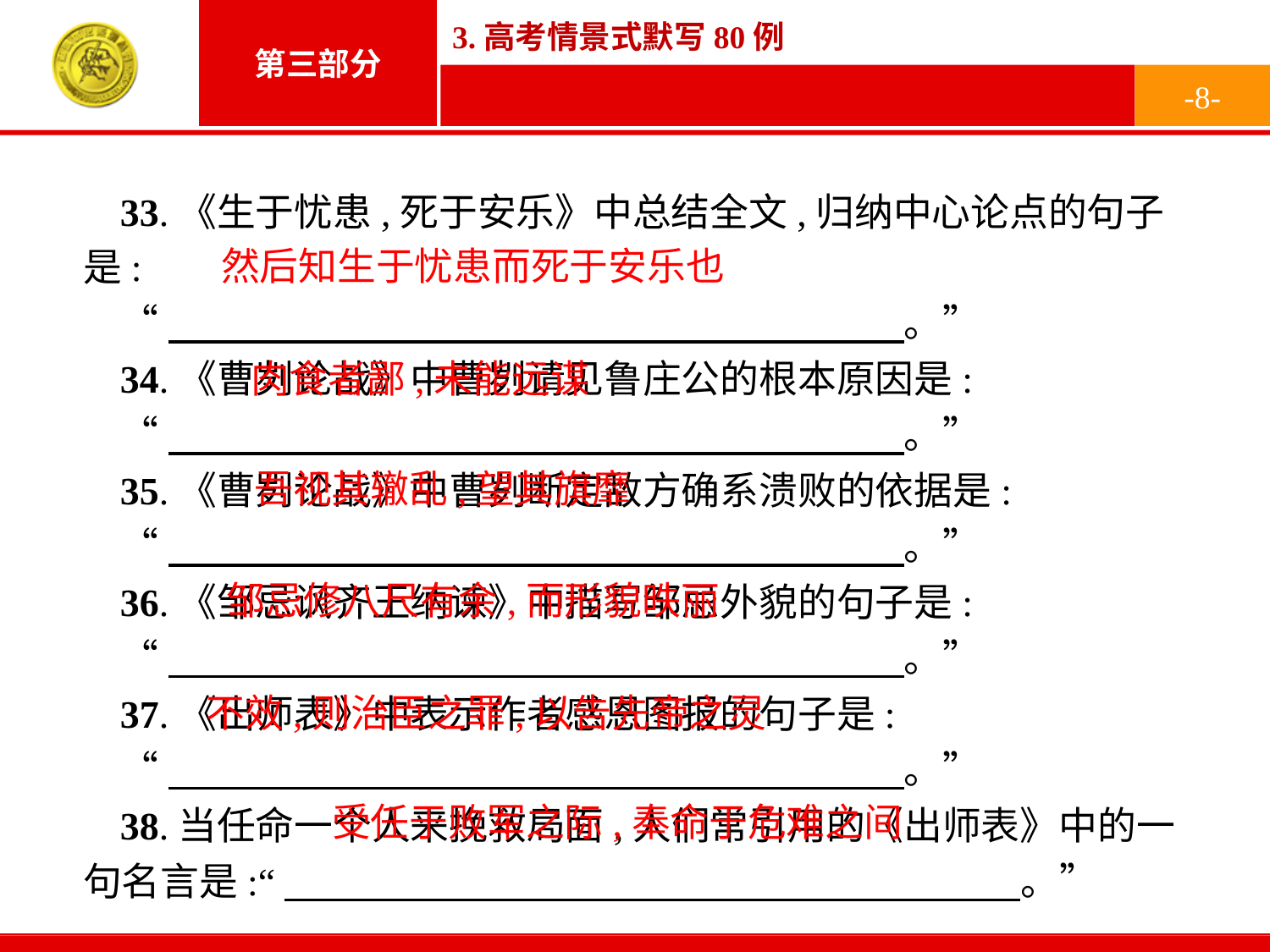

-8-
33.《生于忧患,死于安乐》中总结全文,归纳中心论点的句子是:
“　　　　　　　　　　　　　　　　　　　。”
34.《曹刿论战》中曹刿请见鲁庄公的根本原因是:
“　　　　　　　　　　　　　　　　　　　。”
35.《曹刿论战》中曹刿断定敌方确系溃败的依据是:
“　　　　　　　　　　　　　　　　　　　。”
36.《邹忌讽齐王纳谏》中描写邹忌外貌的句子是:
“　　　　　　　　　　　　　　　　　　　。”
37.《出师表》中表示作者感恩图报的句子是:
“　　　　　　　　　　　　　　　　　　　。”
38.当任命一个人来挽救局面,人们常引用的《出师表》中的一句名言是:“　　　　　　　　　　　　　　　　　　　。”
然后知生于忧患而死于安乐也
肉食者鄙,未能远谋
吾视其辙乱,望其旗靡
邹忌修八尺有余,而形貌昳丽
不效,则治臣之罪,以告先帝之灵
受任于败军之际,奉命于危难之间